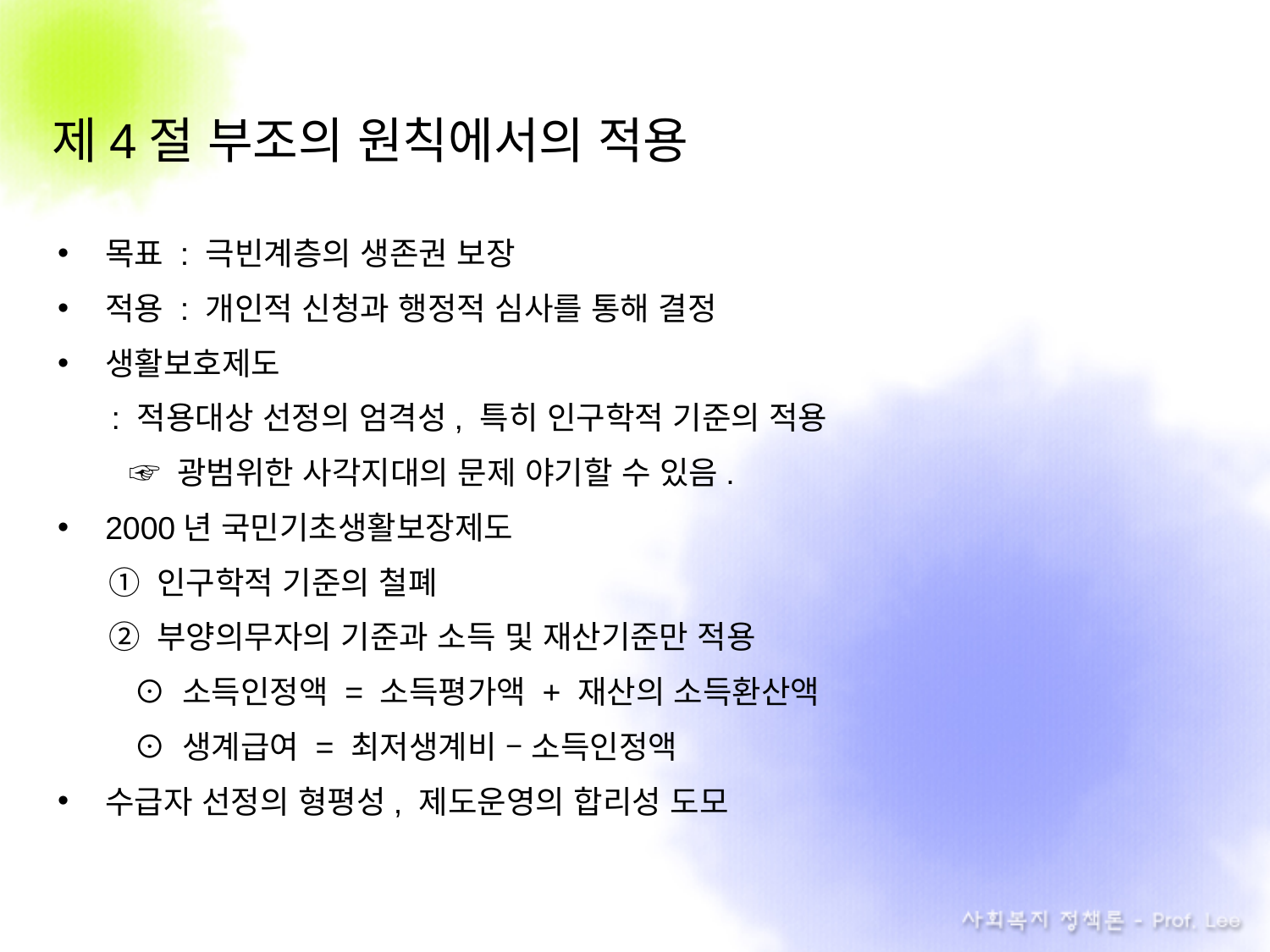

# 제4절 부조의 원칙에서의 적용
목표 : 극빈계층의 생존권 보장
적용 : 개인적 신청과 행정적 심사를 통해 결정
생활보호제도
   : 적용대상 선정의 엄격성, 특히 인구학적 기준의 적용
     ☞ 광범위한 사각지대의 문제 야기할 수 있음.
2000년 국민기초생활보장제도
① 인구학적 기준의 철폐
② 부양의무자의 기준과 소득 및 재산기준만 적용
⊙ 소득인정액 = 소득평가액 + 재산의 소득환산액
⊙ 생계급여 = 최저생계비 – 소득인정액
수급자 선정의 형평성, 제도운영의 합리성 도모